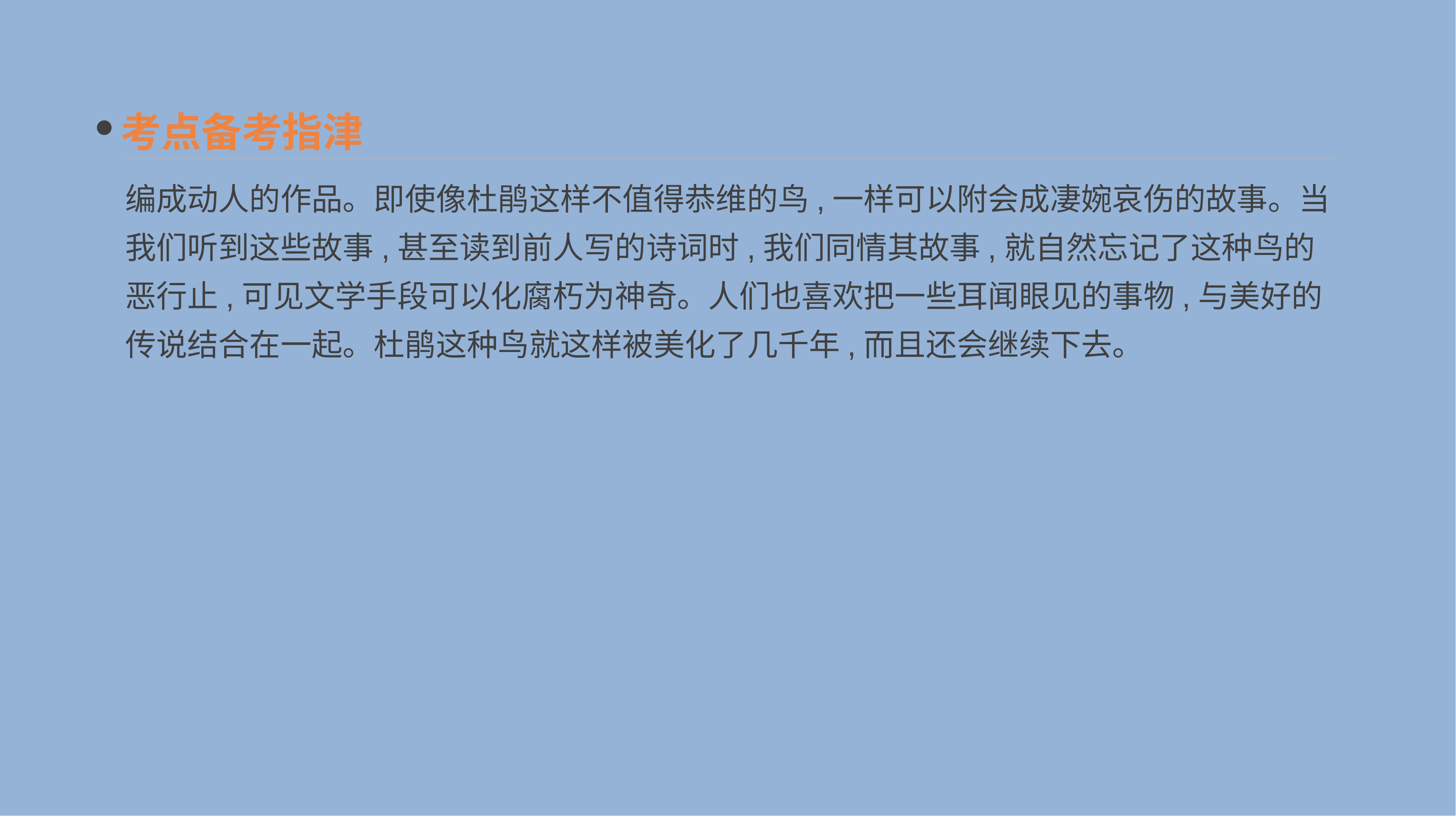

考点备考指津

编成动人的作品。即使像杜鹃这样不值得恭维的鸟,一样可以附会成凄婉哀伤的故事。当我们听到这些故事,甚至读到前人写的诗词时,我们同情其故事,就自然忘记了这种鸟的恶行止,可见文学手段可以化腐朽为神奇。人们也喜欢把一些耳闻眼见的事物,与美好的传说结合在一起。杜鹃这种鸟就这样被美化了几千年,而且还会继续下去。